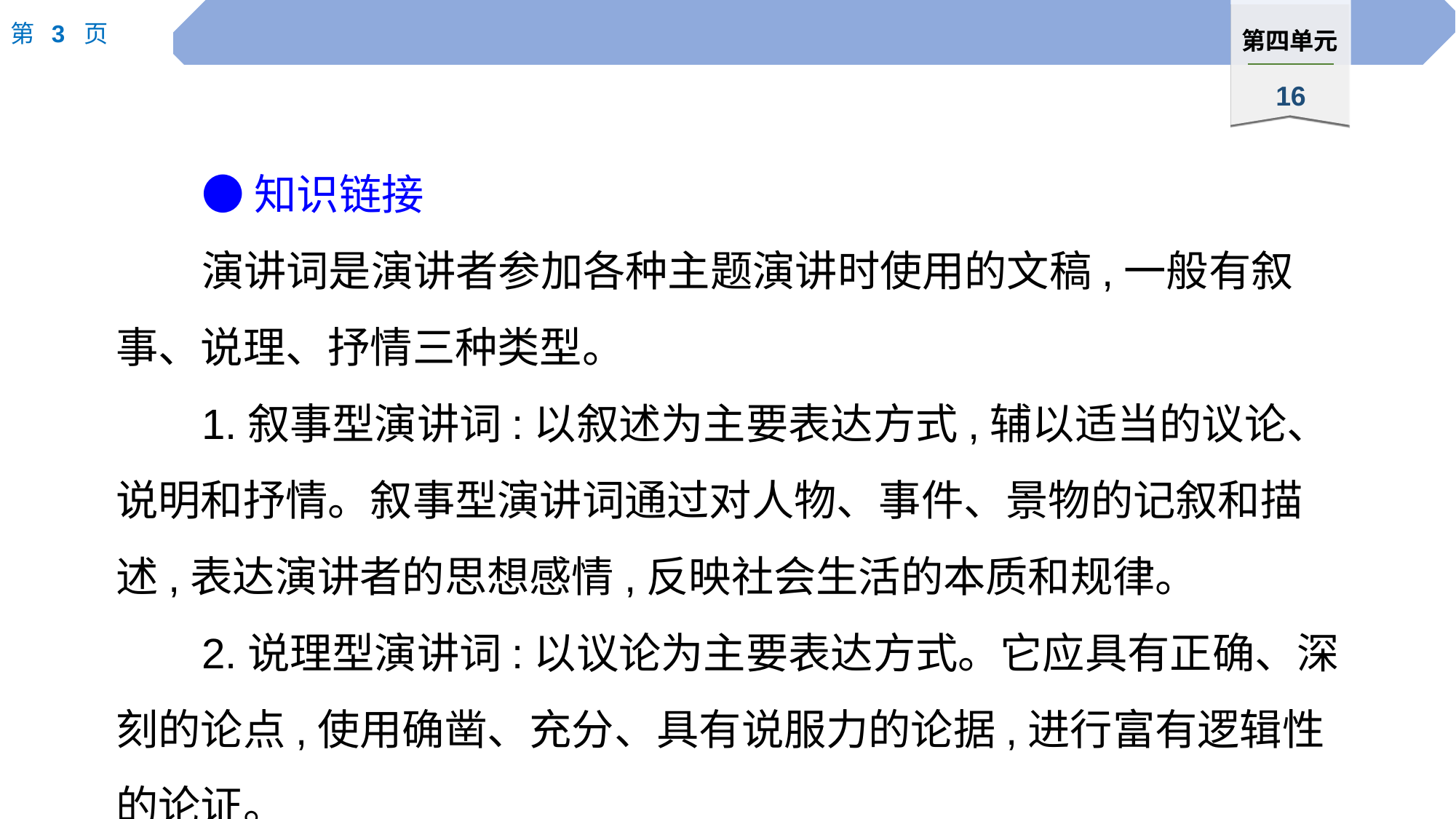

●知识链接
演讲词是演讲者参加各种主题演讲时使用的文稿,一般有叙事、说理、抒情三种类型。
1.叙事型演讲词:以叙述为主要表达方式,辅以适当的议论、说明和抒情。叙事型演讲词通过对人物、事件、景物的记叙和描述,表达演讲者的思想感情,反映社会生活的本质和规律。
2.说理型演讲词:以议论为主要表达方式。它应具有正确、深刻的论点,使用确凿、充分、具有说服力的论据,进行富有逻辑性的论证。